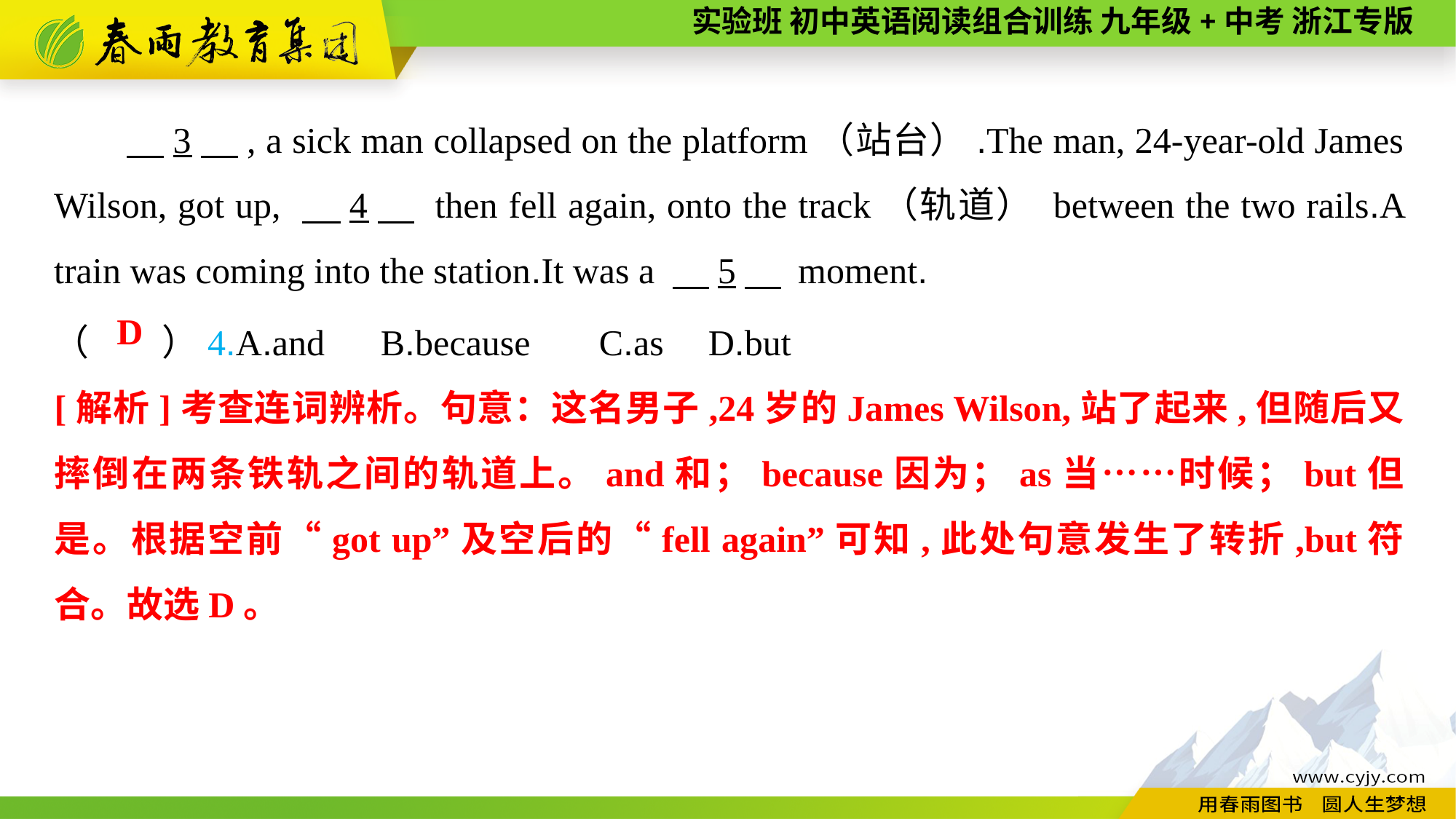

3　, a sick man collapsed on the platform（站台）.The man, 24-year-old James Wilson, got up, 　4　 then fell again, onto the track（轨道） between the two rails.A train was coming into the station.It was a 　5　 moment.
（　　）4.A.and	B.because	C.as	D.but
D
[解析]考查连词辨析。句意：这名男子,24岁的James Wilson,站了起来,但随后又摔倒在两条铁轨之间的轨道上。and和；because因为；as当……时候；but但是。根据空前“got up”及空后的“fell again”可知,此处句意发生了转折,but符合。故选D。